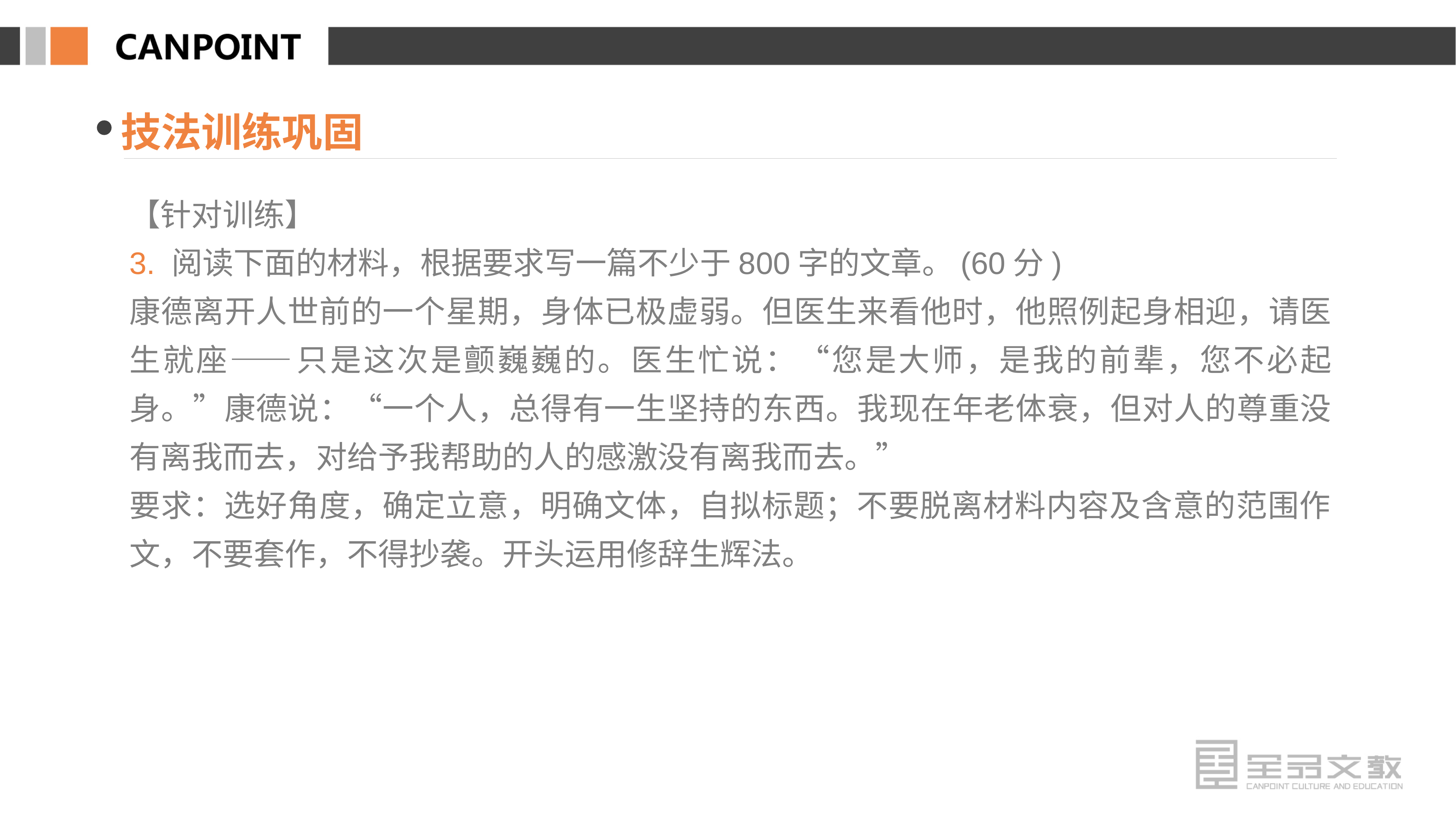

技法训练巩固

【针对训练】
3. 阅读下面的材料，根据要求写一篇不少于800字的文章。(60分)
康德离开人世前的一个星期，身体已极虚弱。但医生来看他时，他照例起身相迎，请医生就座——只是这次是颤巍巍的。医生忙说：“您是大师，是我的前辈，您不必起身。”康德说：“一个人，总得有一生坚持的东西。我现在年老体衰，但对人的尊重没有离我而去，对给予我帮助的人的感激没有离我而去。”
要求：选好角度，确定立意，明确文体，自拟标题；不要脱离材料内容及含意的范围作文，不要套作，不得抄袭。开头运用修辞生辉法。